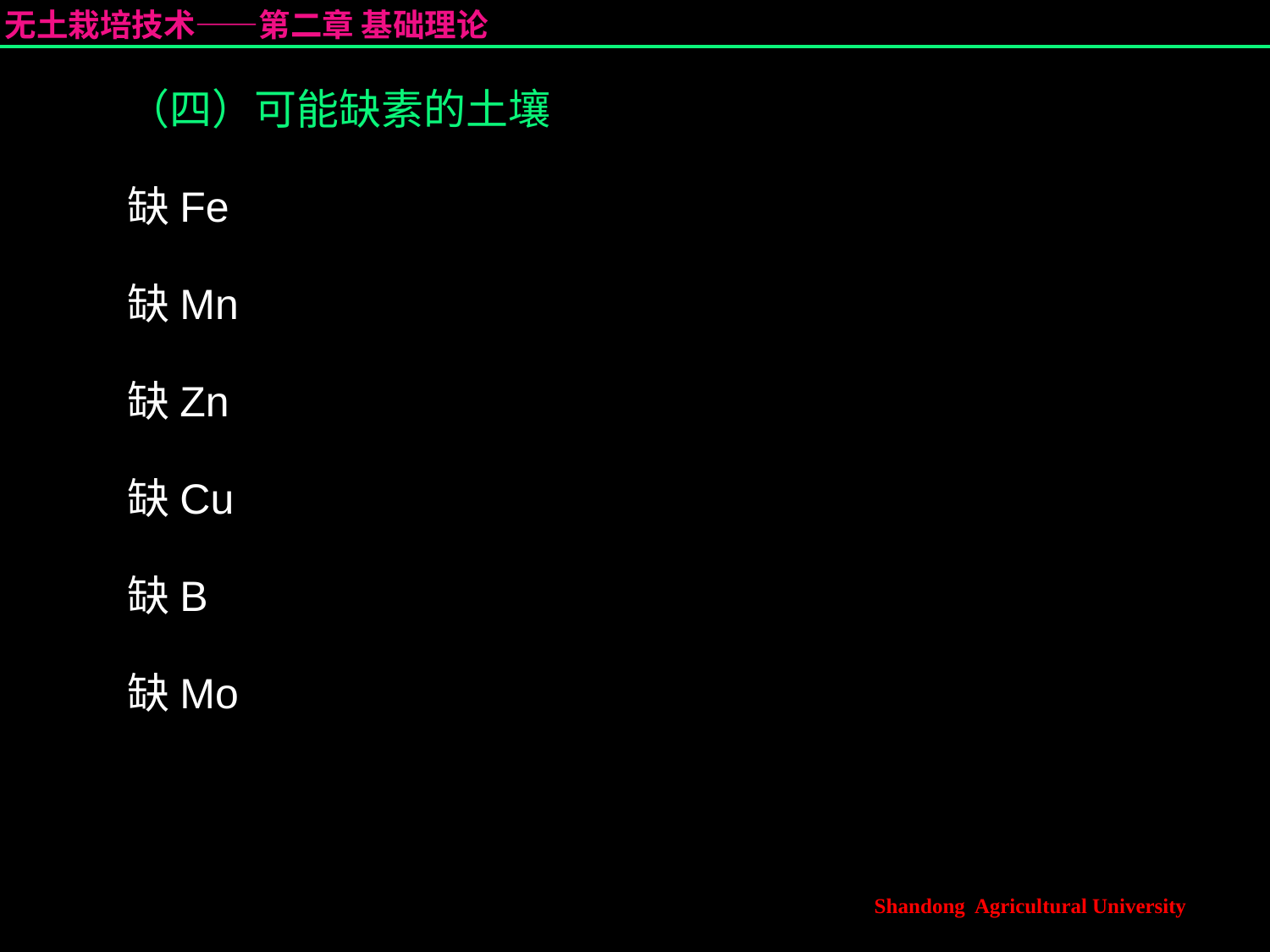

（四）可能缺素的土壤
缺Fe
缺Mn
缺Zn
缺Cu
缺B
缺Mo